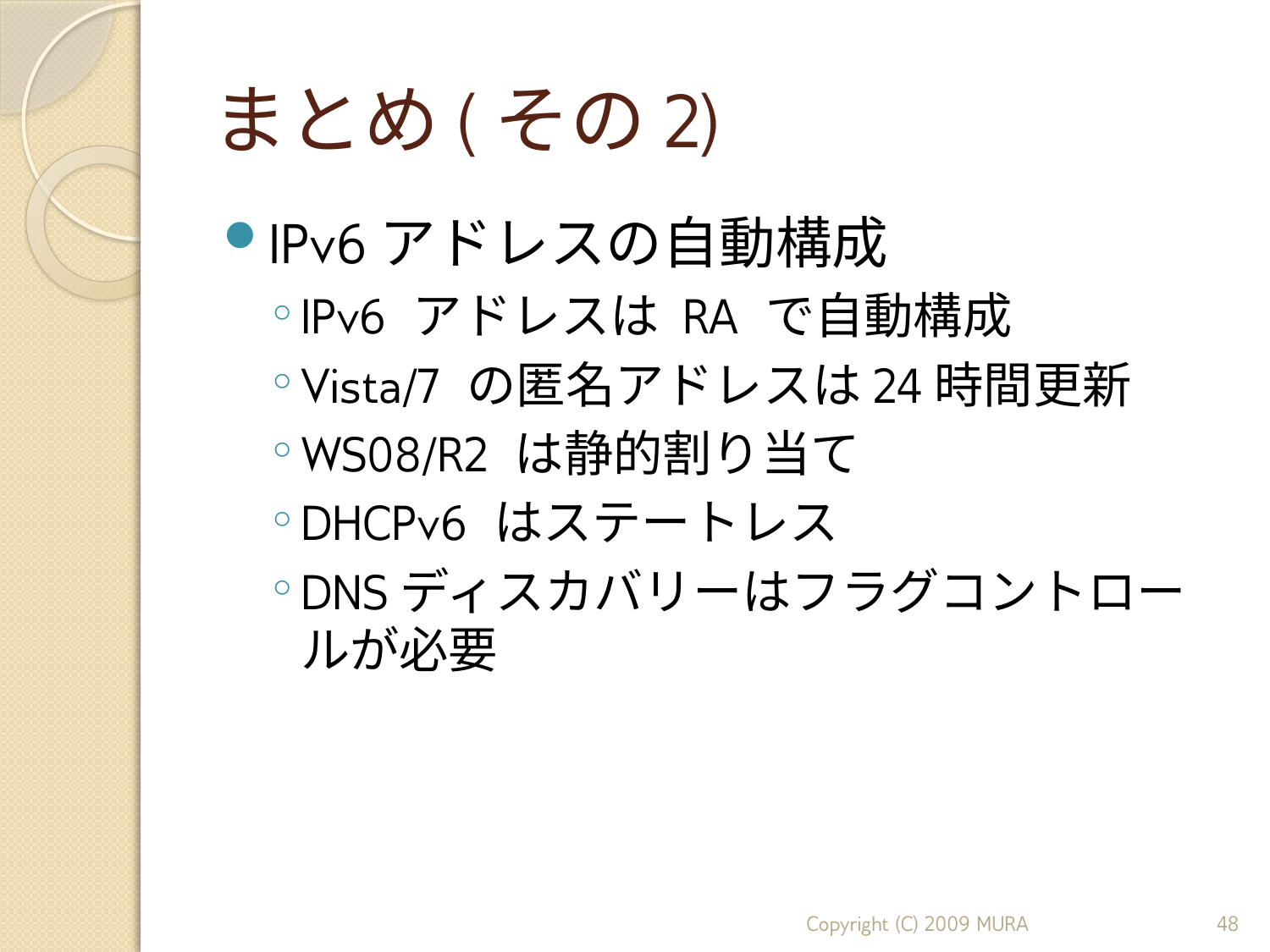

# まとめ(その2)
IPv6アドレスの自動構成
IPv6 アドレスは RA で自動構成
Vista/7 の匿名アドレスは24時間更新
WS08/R2 は静的割り当て
DHCPv6 はステートレス
DNSディスカバリーはフラグコントロールが必要
Copyright (C) 2009 MURA
48